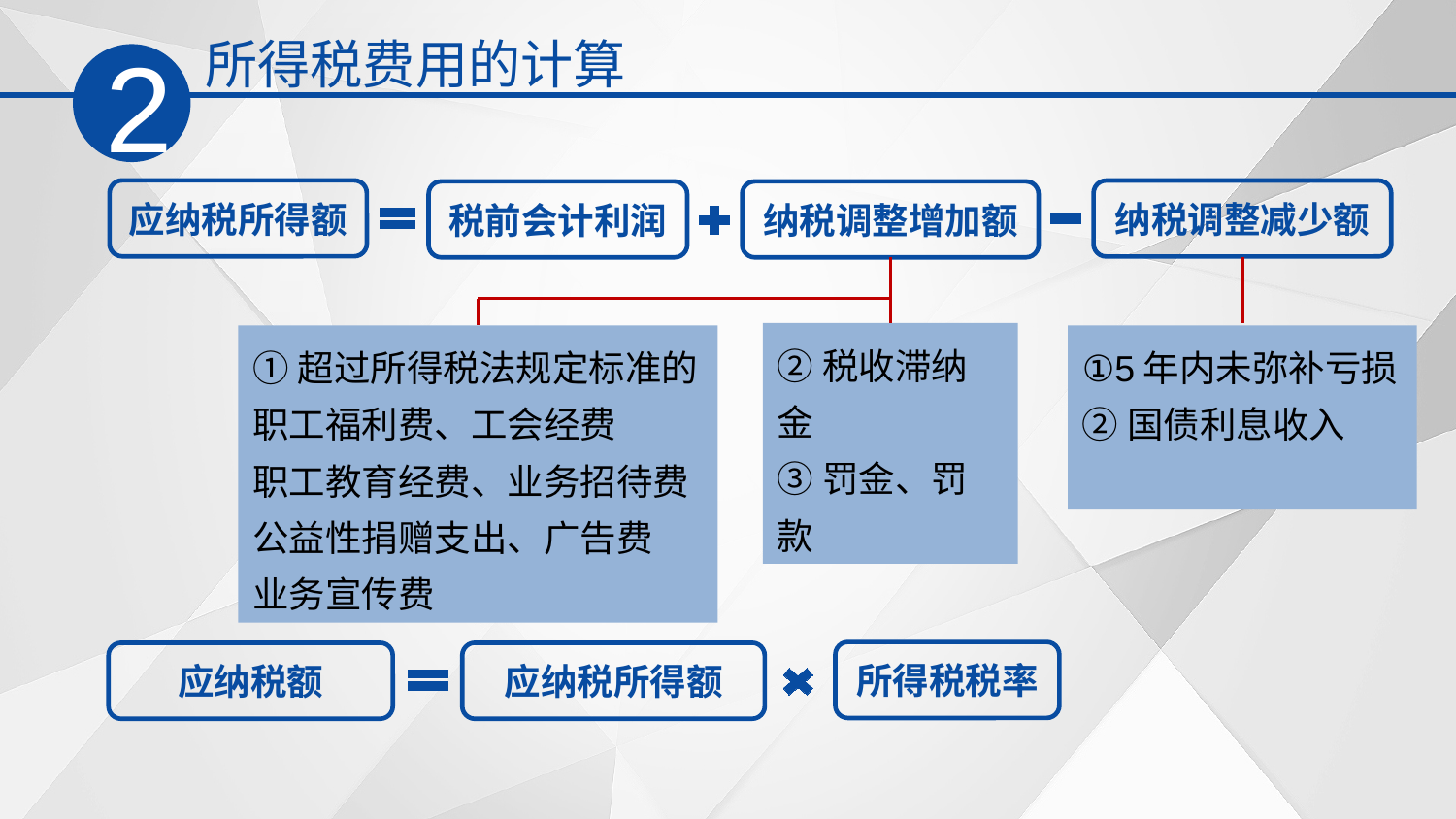

所得税费用的计算
2

应纳税所得额
纳税调整减少额
税前会计利润
纳税调整增加额

②税收滞纳金
③罚金、罚款
①超过所得税法规定标准的
职工福利费、工会经费
职工教育经费、业务招待费
公益性捐赠支出、广告费
业务宣传费
①5年内未弥补亏损
②国债利息收入
所得税税率
应纳税额
应纳税所得额